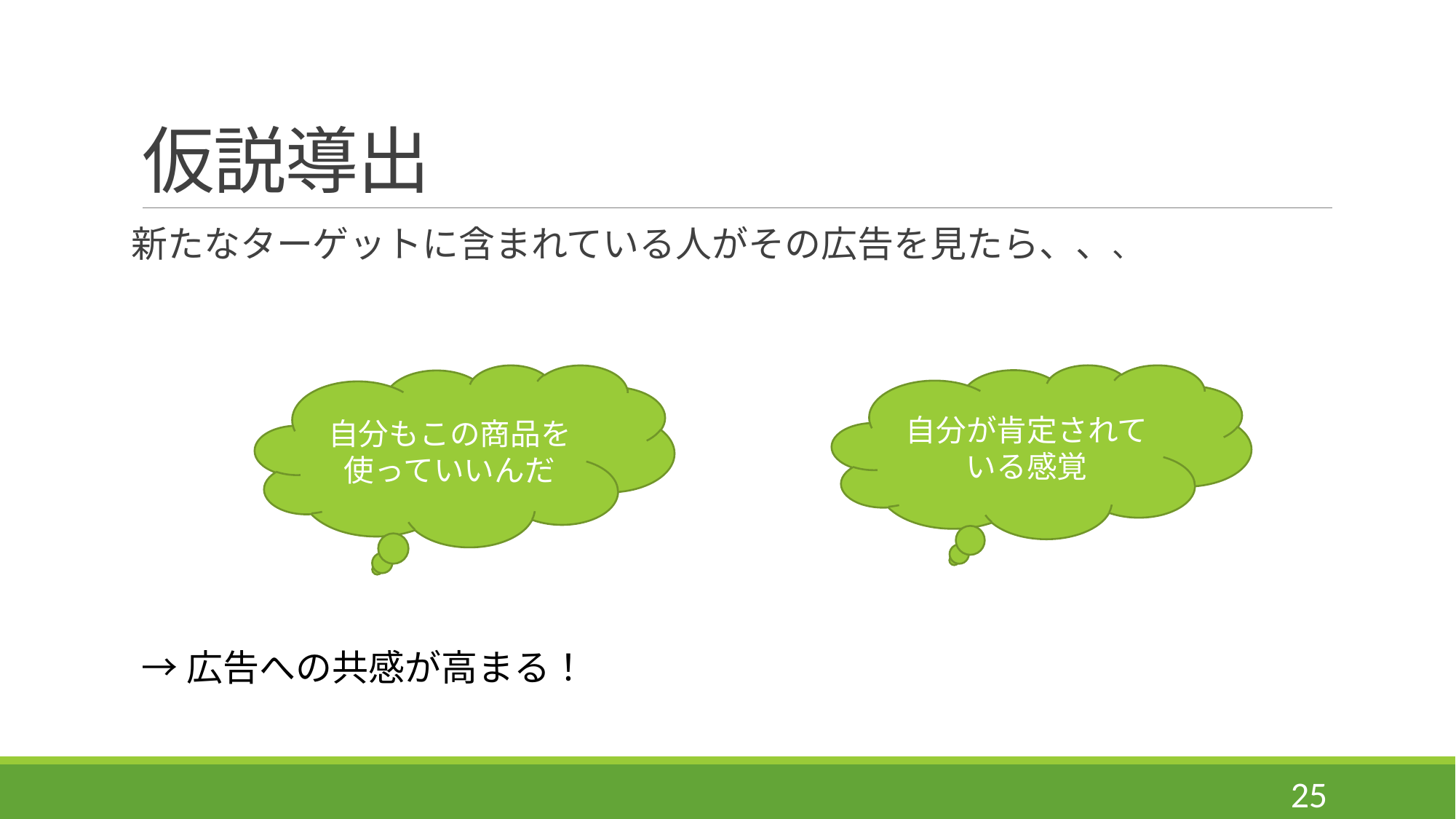

# 仮説導出
新たなターゲットに含まれている人がその広告を見たら、、、

自分もこの商品を使っていいんだ
自分が肯定されている感覚
→広告への共感が高まる！
25